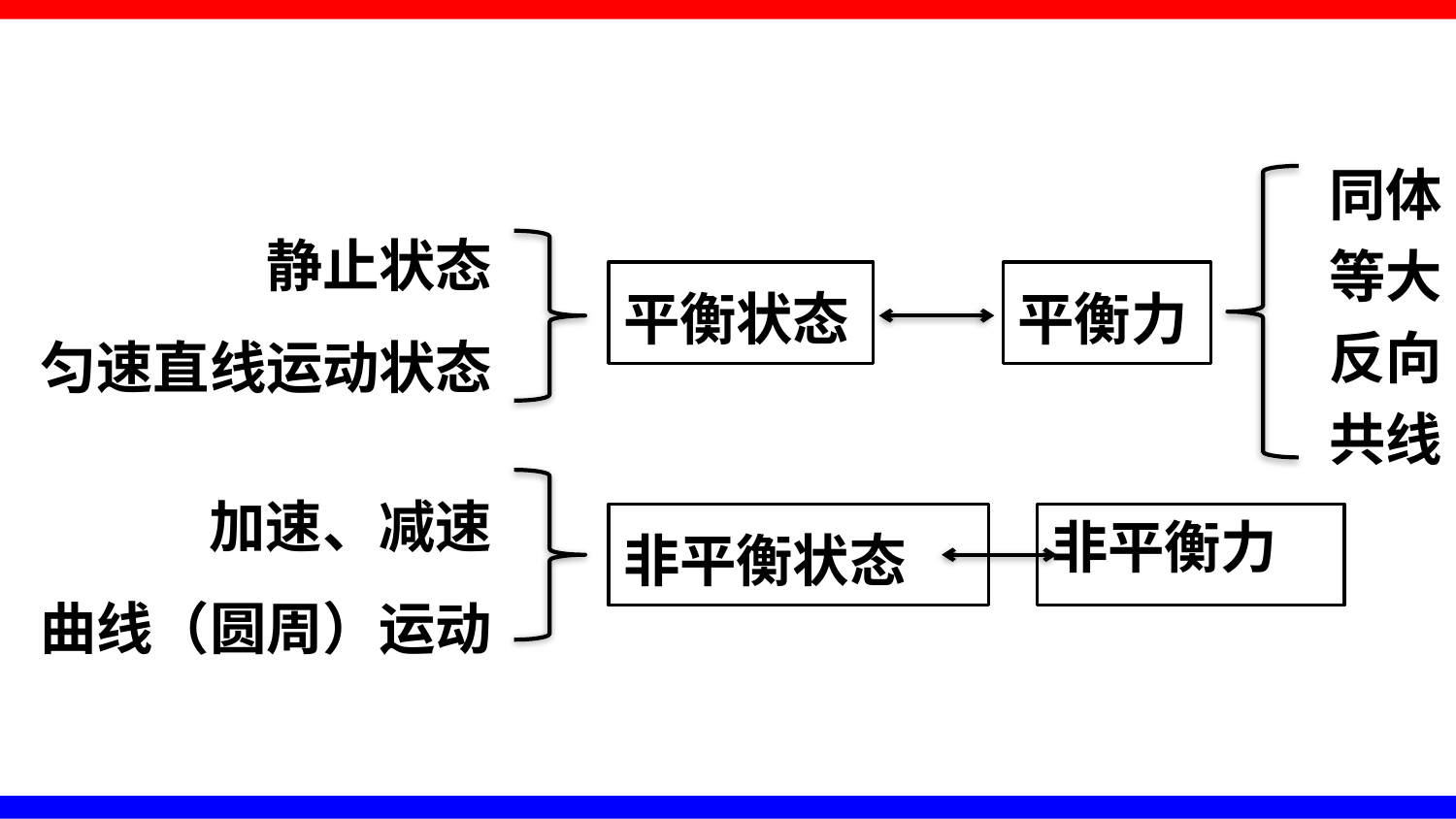

同体
等大
反向
共线

静止状态
匀速直线运动状态

平衡状态
平衡力
加速、减速
曲线（圆周）运动

非平衡状态
非平衡力